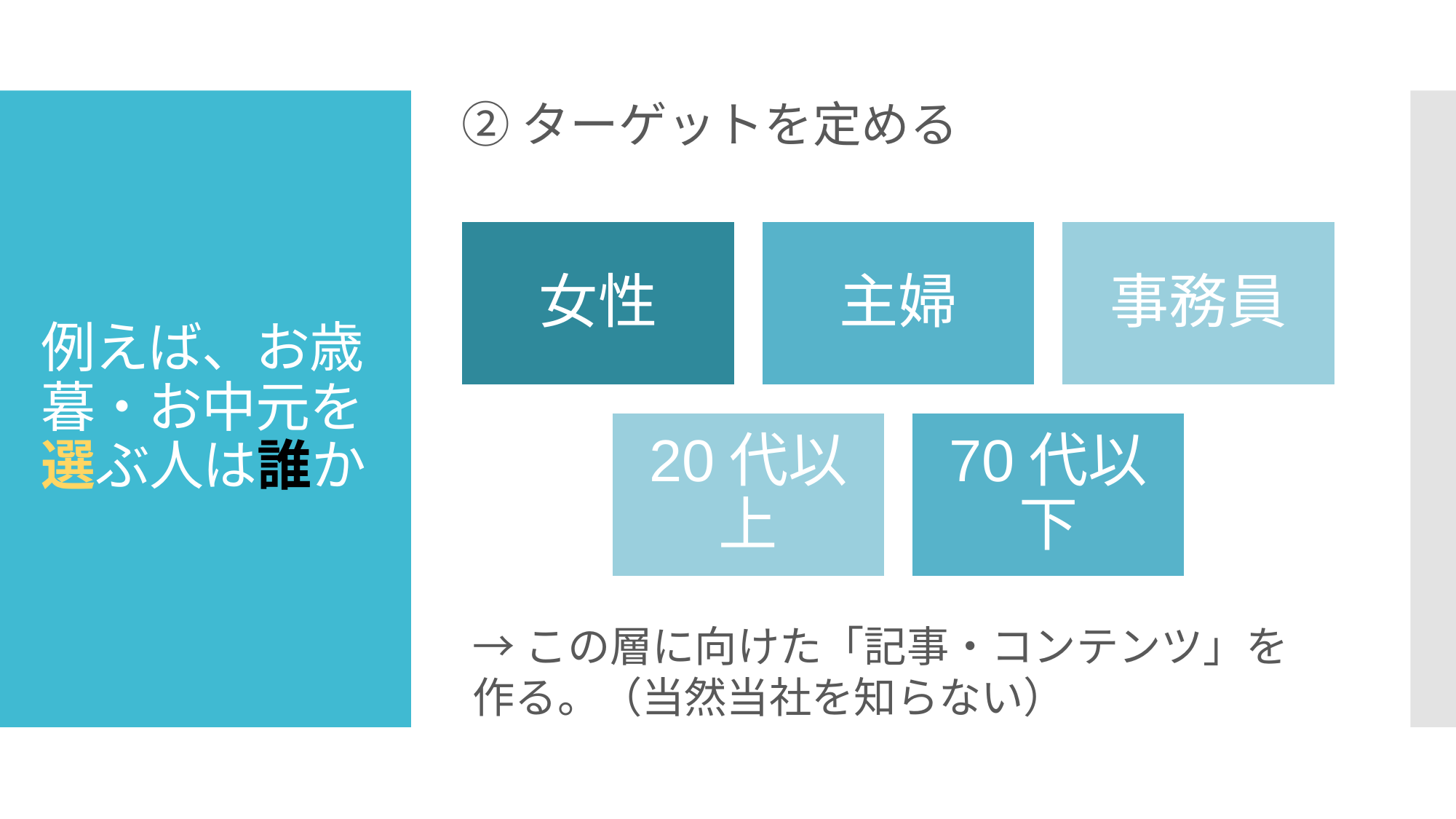

②ターゲットを定める​
​
# 例えば、お歳暮・お中元を選ぶ人は誰か
女性
主婦
事務員
20代以上
70代以下
→この層に向けた「記事・コンテンツ」を作る。（当然当社を知らない）​​